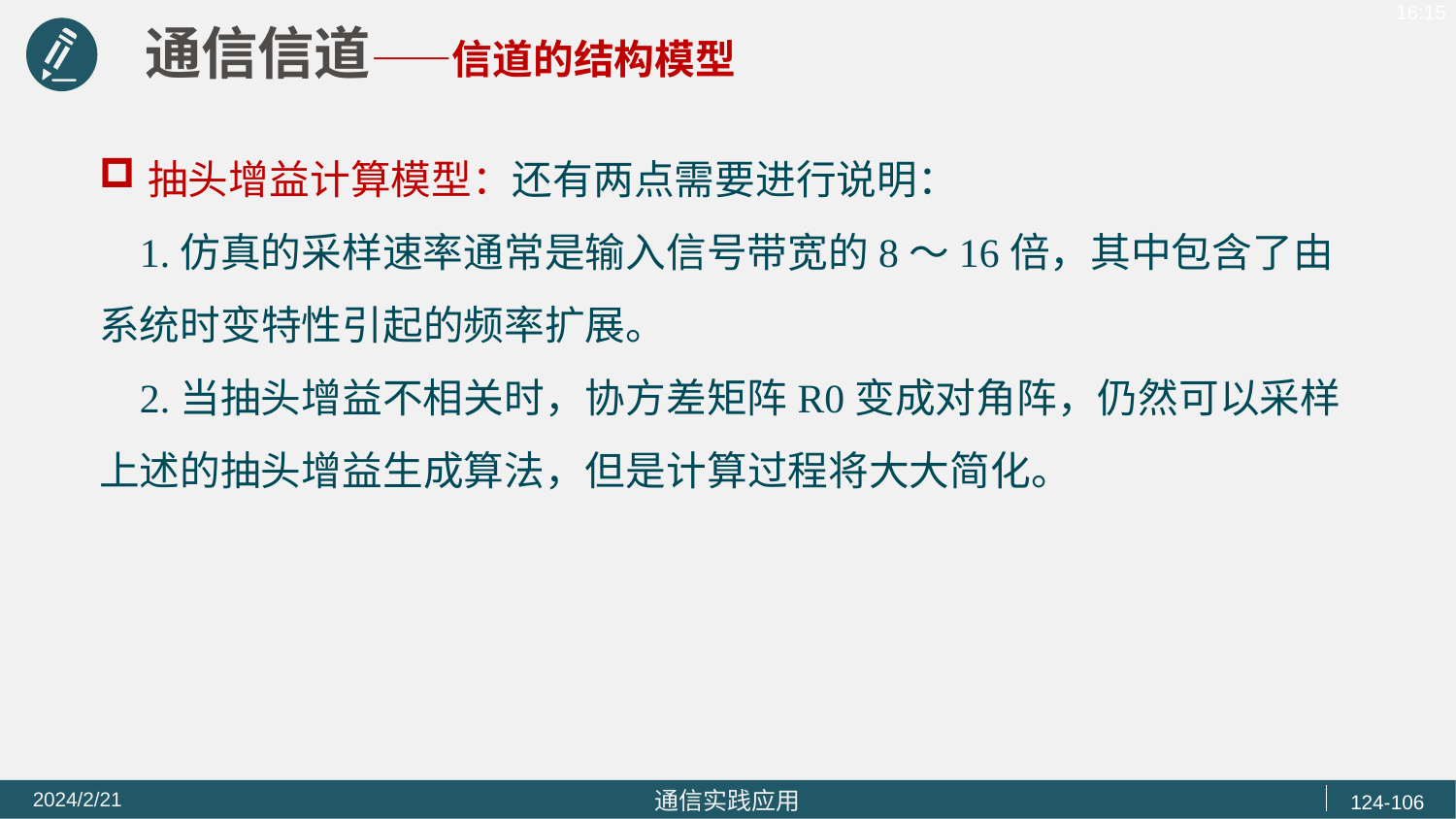

通信信道——信道的结构模型

抽头增益计算模型：还有两点需要进行说明：
    1.仿真的采样速率通常是输入信号带宽的8～16倍，其中包含了由系统时变特性引起的频率扩展。
    2.当抽头增益不相关时，协方差矩阵R0变成对角阵，仍然可以采样上述的抽头增益生成算法，但是计算过程将大大简化。